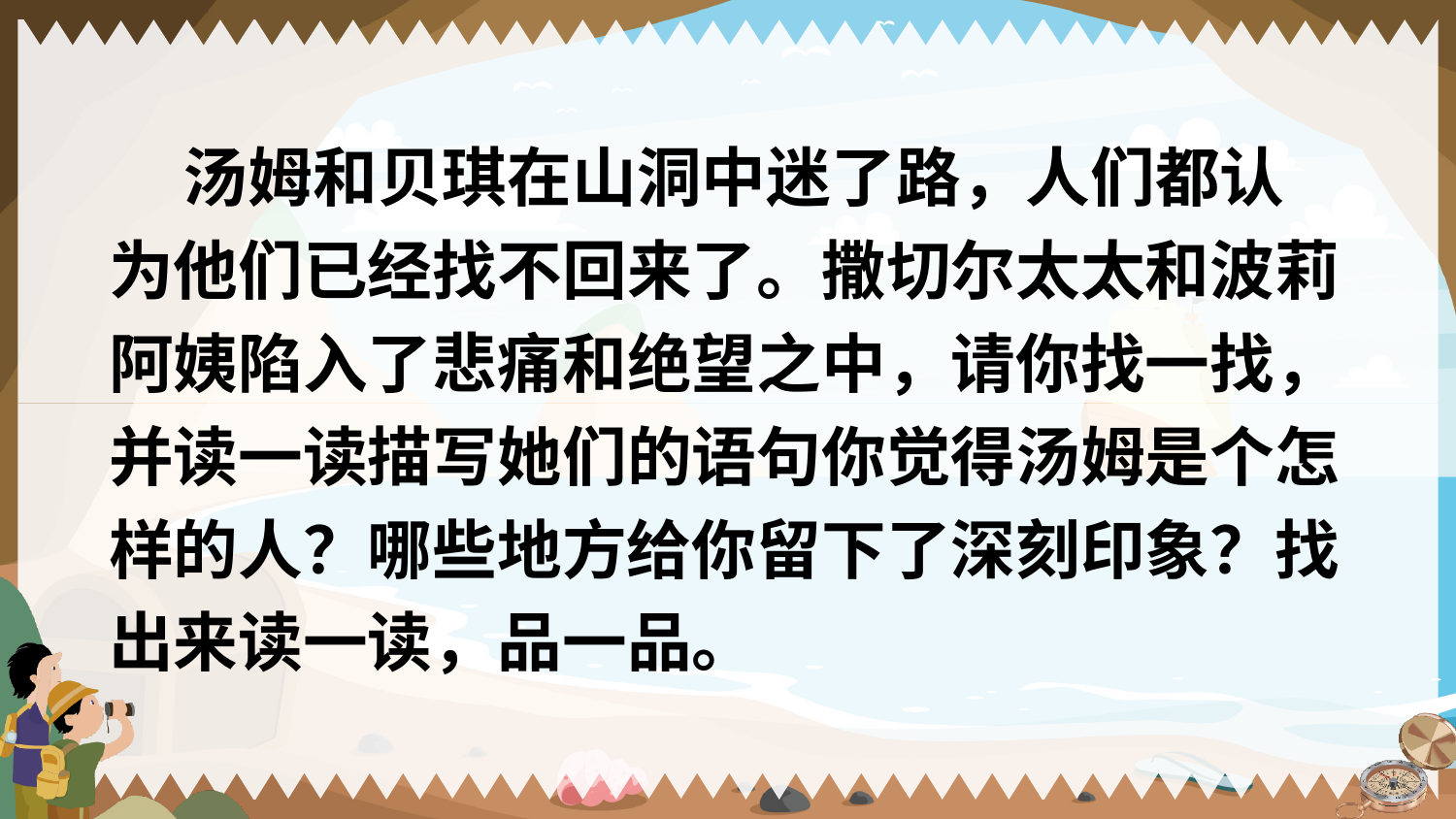

汤姆和贝琪在山洞中迷了路，人们都认为他们已经找不回来了。撒切尔太太和波莉阿姨陷入了悲痛和绝望之中，请你找一找，并读一读描写她们的语句你觉得汤姆是个怎样的人？哪些地方给你留下了深刻印象？找出来读一读，品一品。